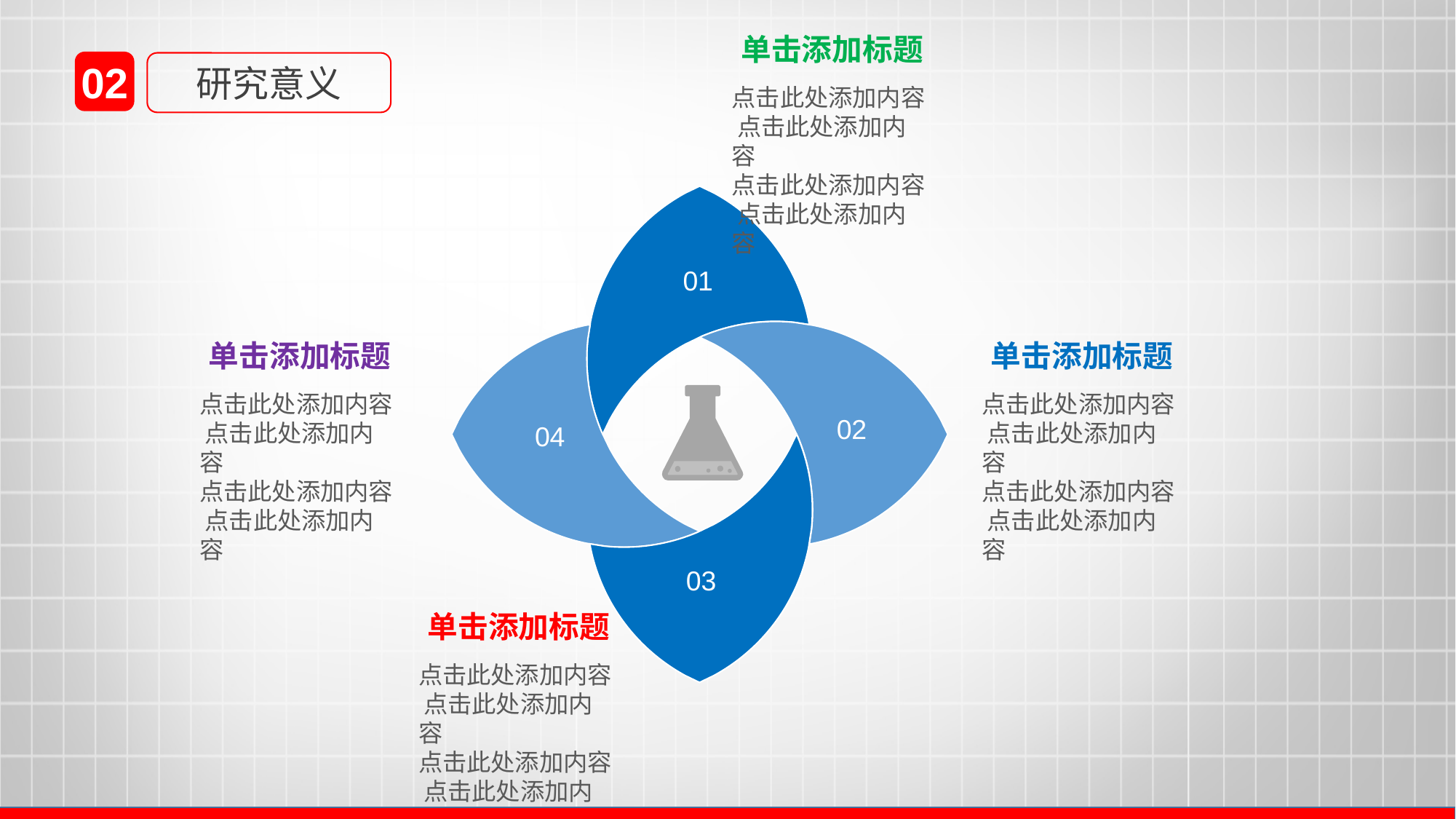

单击添加标题
02
研究意义
点击此处添加内容  点击此处添加内容
点击此处添加内容  点击此处添加内容

01
02
04

03
单击添加标题
单击添加标题
点击此处添加内容  点击此处添加内容
点击此处添加内容  点击此处添加内容

点击此处添加内容  点击此处添加内容
点击此处添加内容  点击此处添加内容

单击添加标题
点击此处添加内容  点击此处添加内容
点击此处添加内容  点击此处添加内容